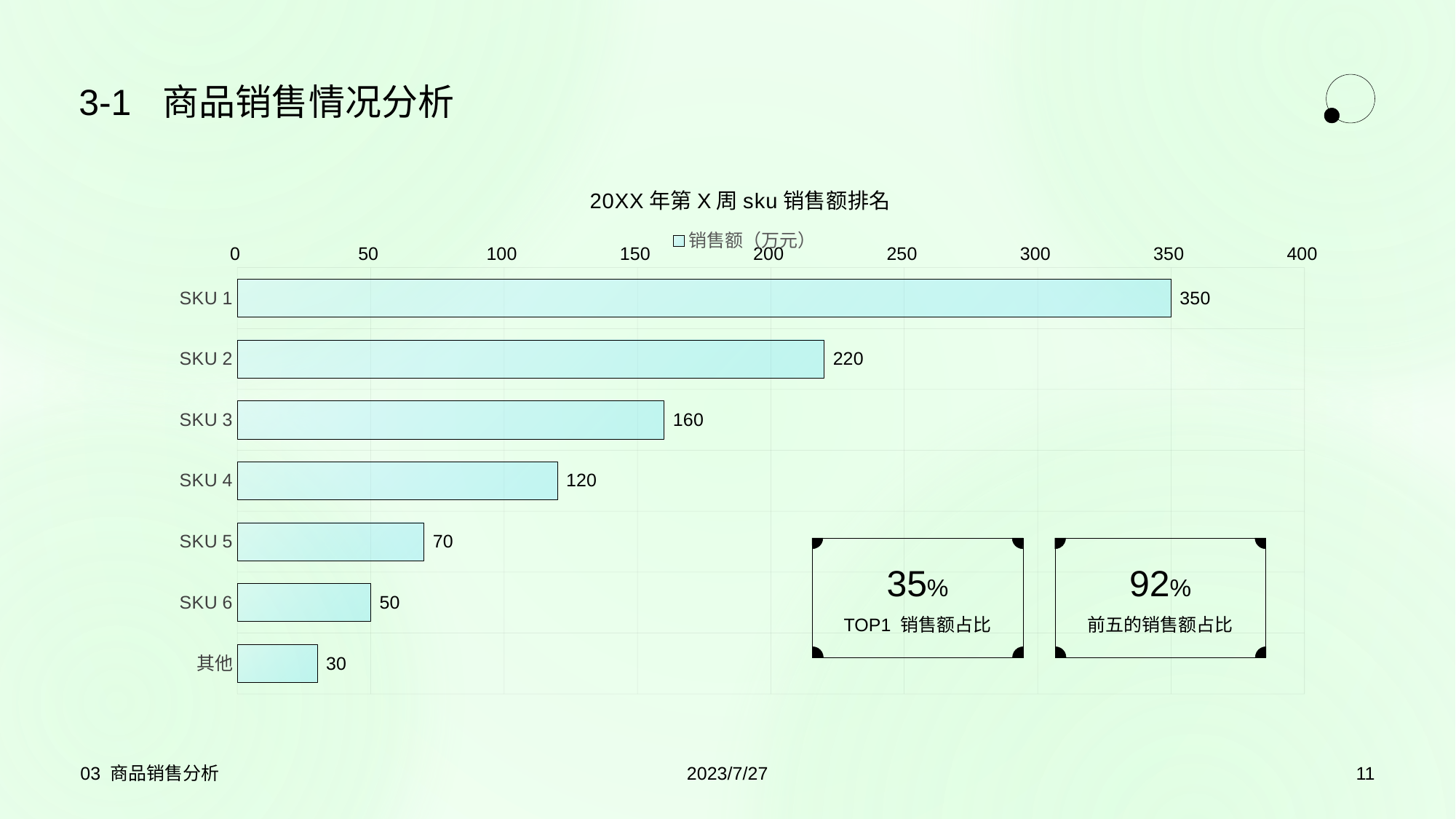

3-1
# 商品销售情况分析

### Chart: 20XX年第X周sku销售额排名

| Category | 销售额（万元） |
|---|---|
| SKU 1 | 350.0 |
| SKU 2 | 220.0 |
| SKU 3 | 160.0 |
| SKU 4 | 120.0 |
| SKU 5 | 70.0 |
| SKU 6 | 50.0 |
| 其他 | 30.0 |

35%
TOP1 销售额占比

92%
前五的销售额占比

03 商品销售分析
2023/7/27
11